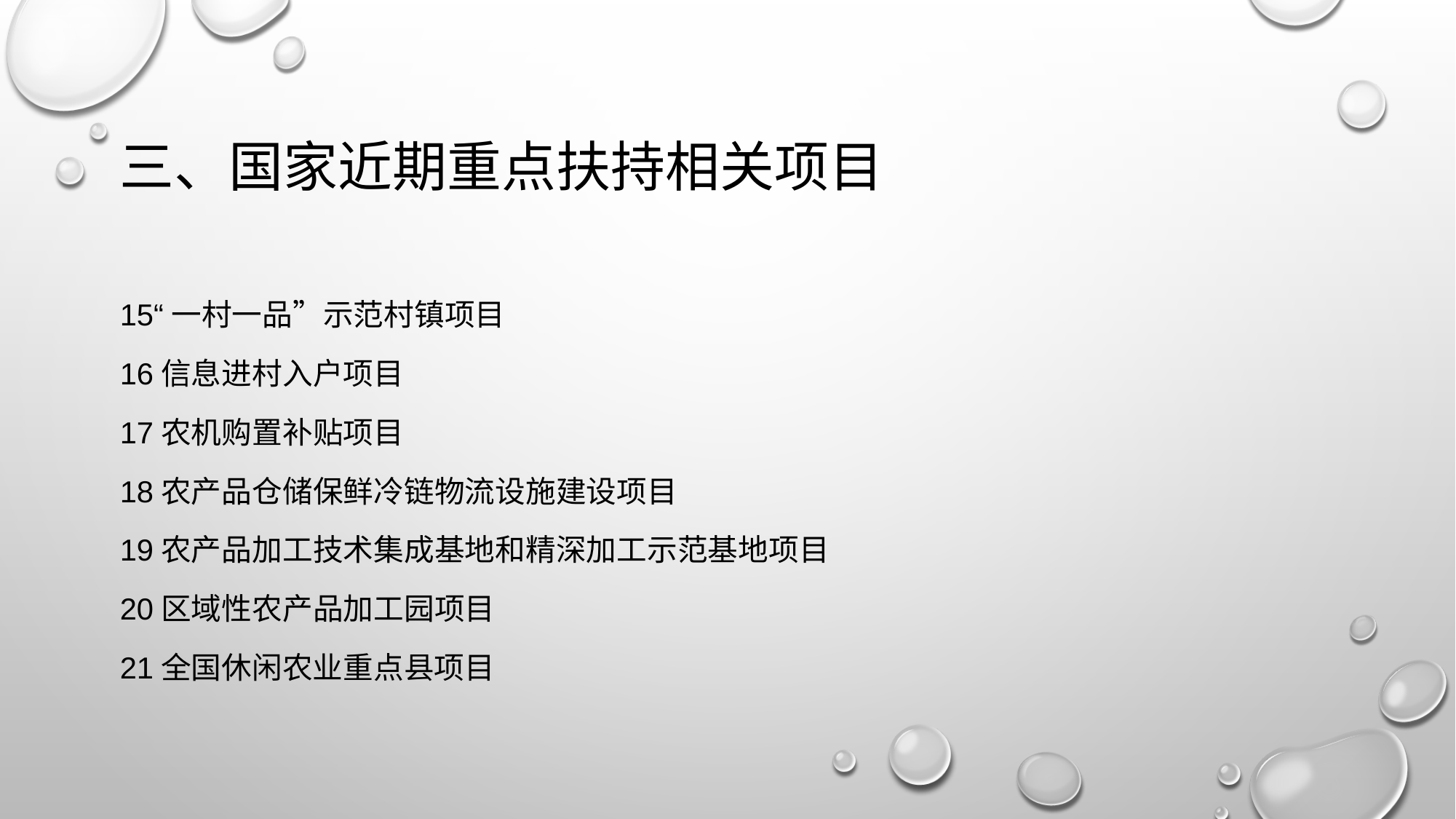

# 三、国家近期重点扶持相关项目
15“一村一品”示范村镇项目
16信息进村入户项目
17农机购置补贴项目
18农产品仓储保鲜冷链物流设施建设项目
19农产品加工技术集成基地和精深加工示范基地项目
20区域性农产品加工园项目
21全国休闲农业重点县项目